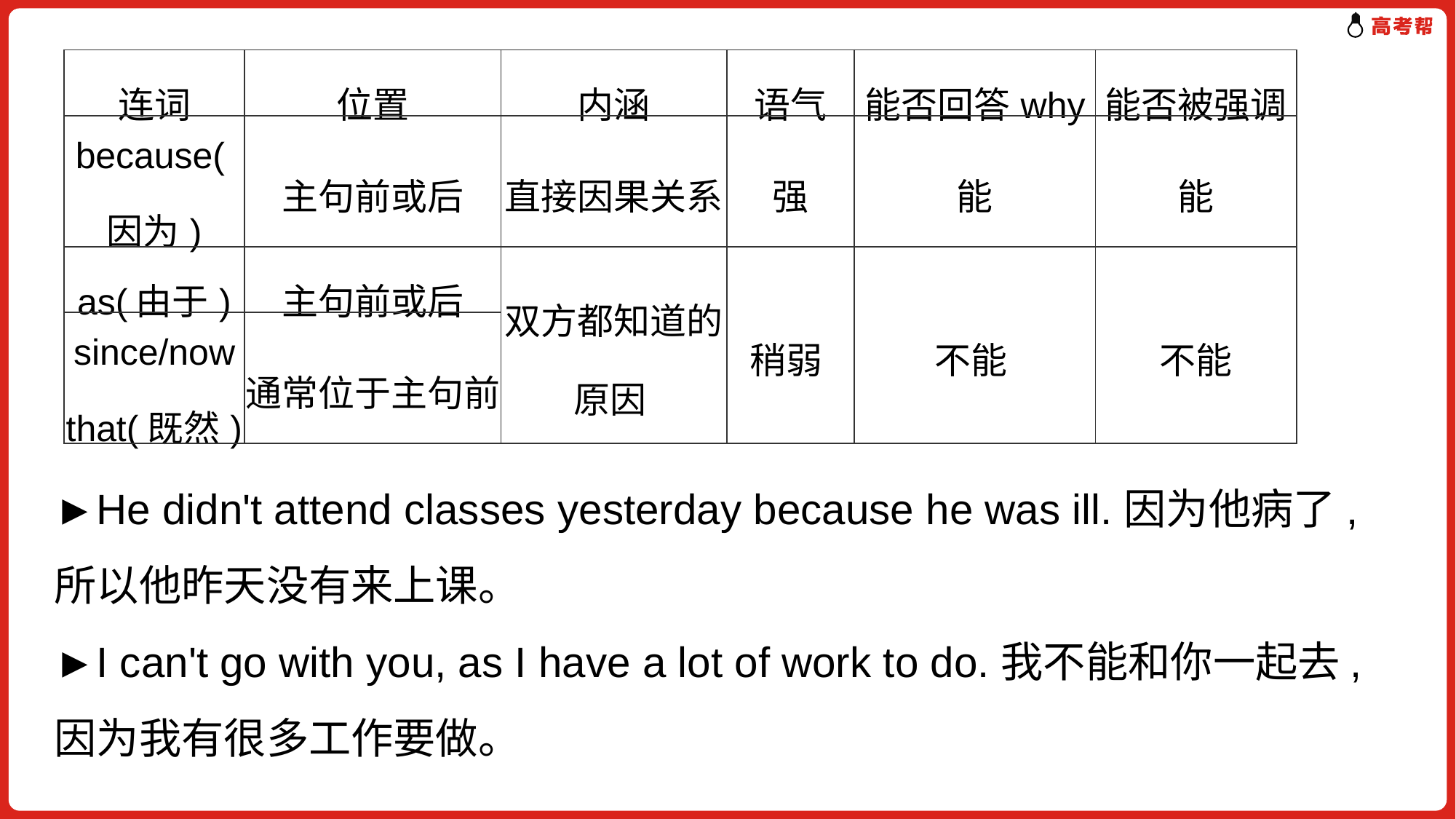

►He didn't attend classes yesterday because he was ill.因为他病了,所以他昨天没有来上课。
►I can't go with you, as I have a lot of work to do.我不能和你一起去,因为我有很多工作要做。
| 连词 | 位置 | 内涵 | 语气 | 能否回答why | 能否被强调 |
| --- | --- | --- | --- | --- | --- |
| because(因为) | 主句前或后 | 直接因果关系 | 强 | 能 | 能 |
| as(由于) | 主句前或后 | 双方都知道的原因 | 稍弱 | 不能 | 不能 |
| since/now that(既然) | 通常位于主句前 |  |  |  |  |